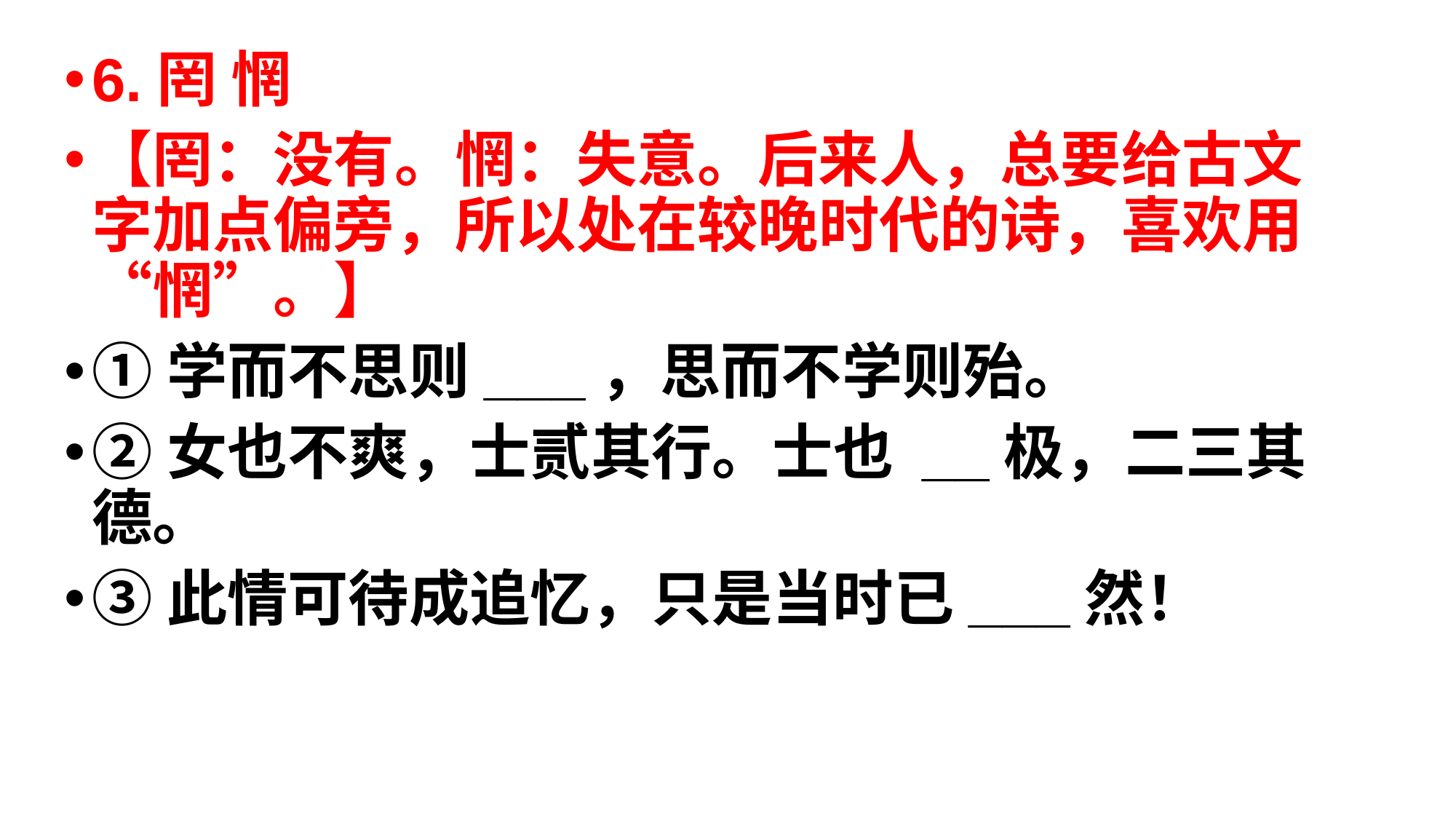

6.罔 惘
【罔：没有。惘：失意。后来人，总要给古文字加点偏旁，所以处在较晚时代的诗，喜欢用“惘”。】
①学而不思则___，思而不学则殆。
②女也不爽，士贰其行。士也 __极，二三其德。
③此情可待成追忆，只是当时已___然！